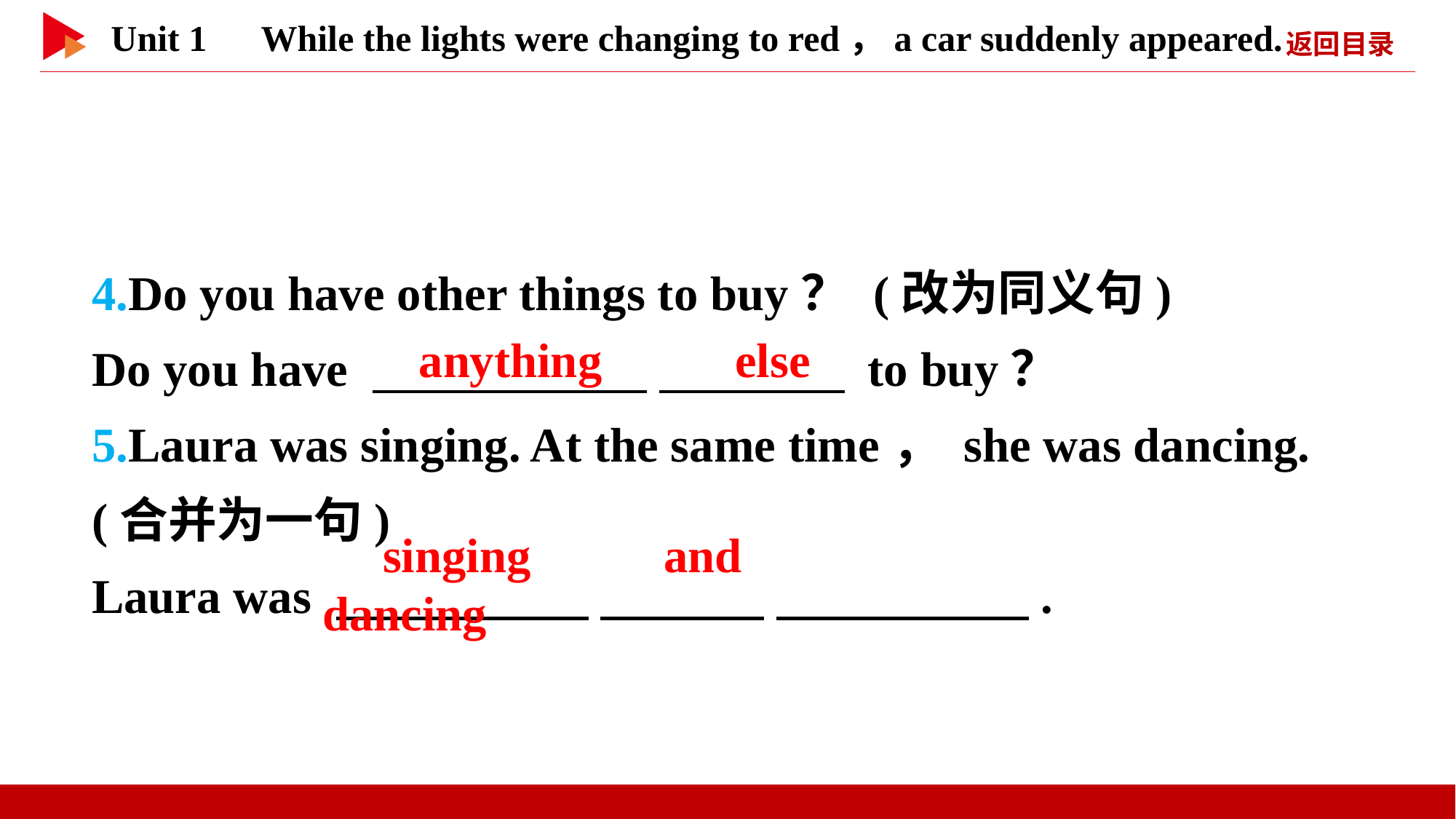

4.Do you have other things to buy？ (改为同义句)
Do you have 　                　 　        　 to buy？
5.Laura was singing. At the same time， she was dancing. (合并为一句)
Laura was 　              　 　      　 　              　.
　anything　 　else
　singing　 　and　 　dancing